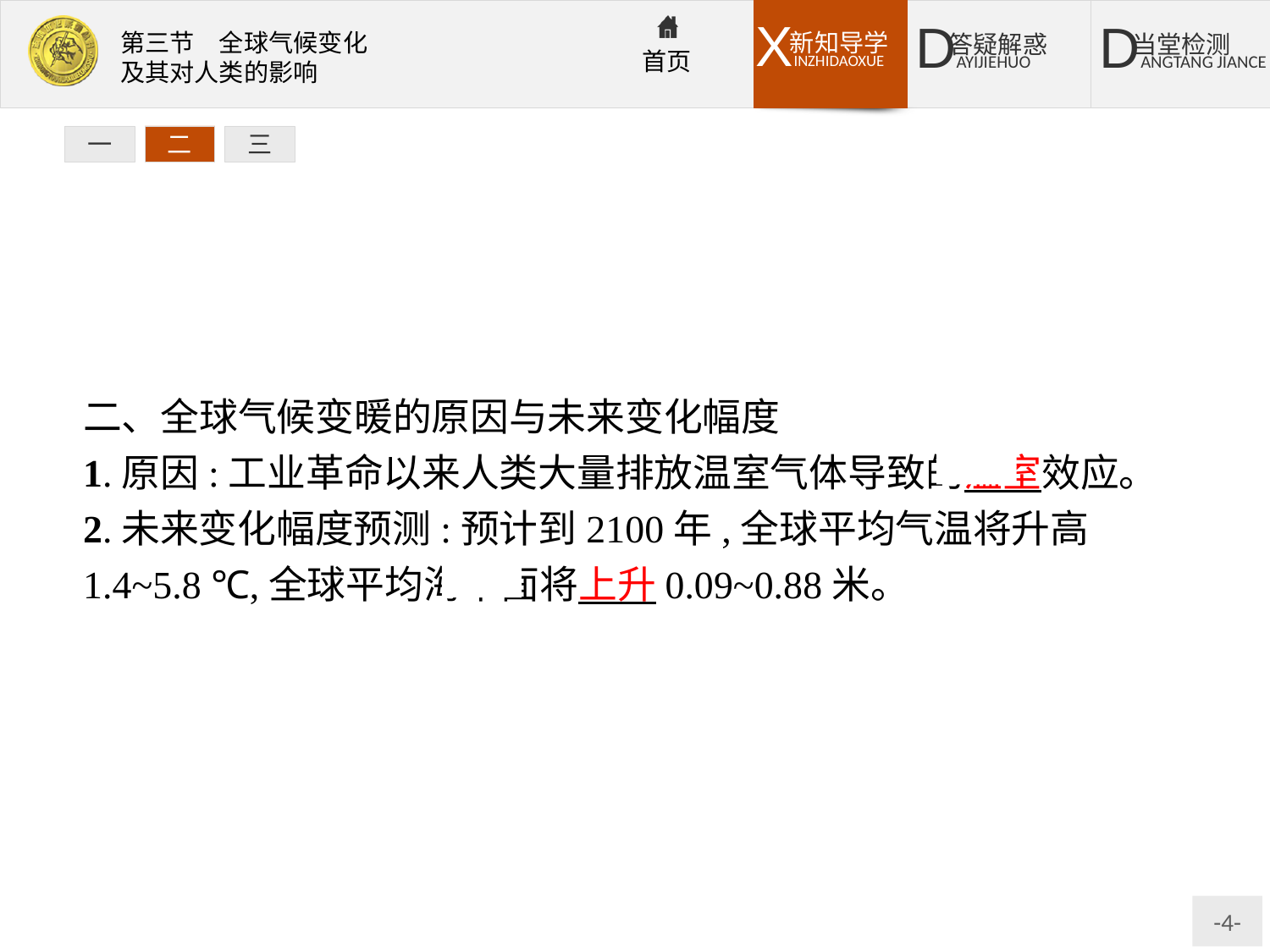

一
二
三
二、全球气候变暖的原因与未来变化幅度
1.原因:工业革命以来人类大量排放温室气体导致的温室效应。
2.未来变化幅度预测:预计到2100年,全球平均气温将升高1.4~5.8 ℃,全球平均海平面将上升0.09~0.88米。